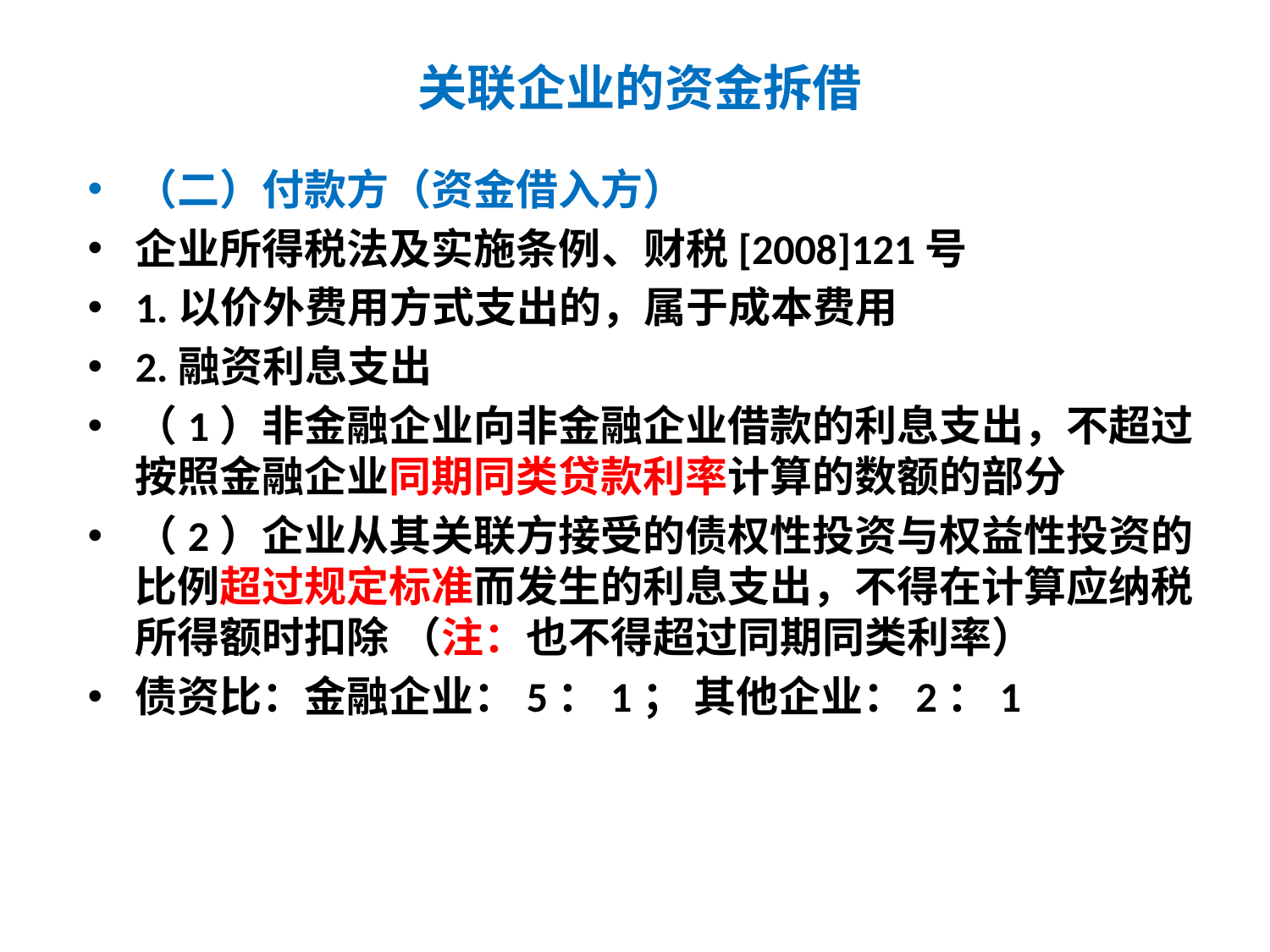

# 关联企业的资金拆借
（二）付款方（资金借入方）
企业所得税法及实施条例、财税[2008]121号
1.以价外费用方式支出的，属于成本费用
2.融资利息支出
（1）非金融企业向非金融企业借款的利息支出，不超过按照金融企业同期同类贷款利率计算的数额的部分
（2）企业从其关联方接受的债权性投资与权益性投资的比例超过规定标准而发生的利息支出，不得在计算应纳税所得额时扣除 （注：也不得超过同期同类利率）
债资比：金融企业：5：1； 其他企业：2：1